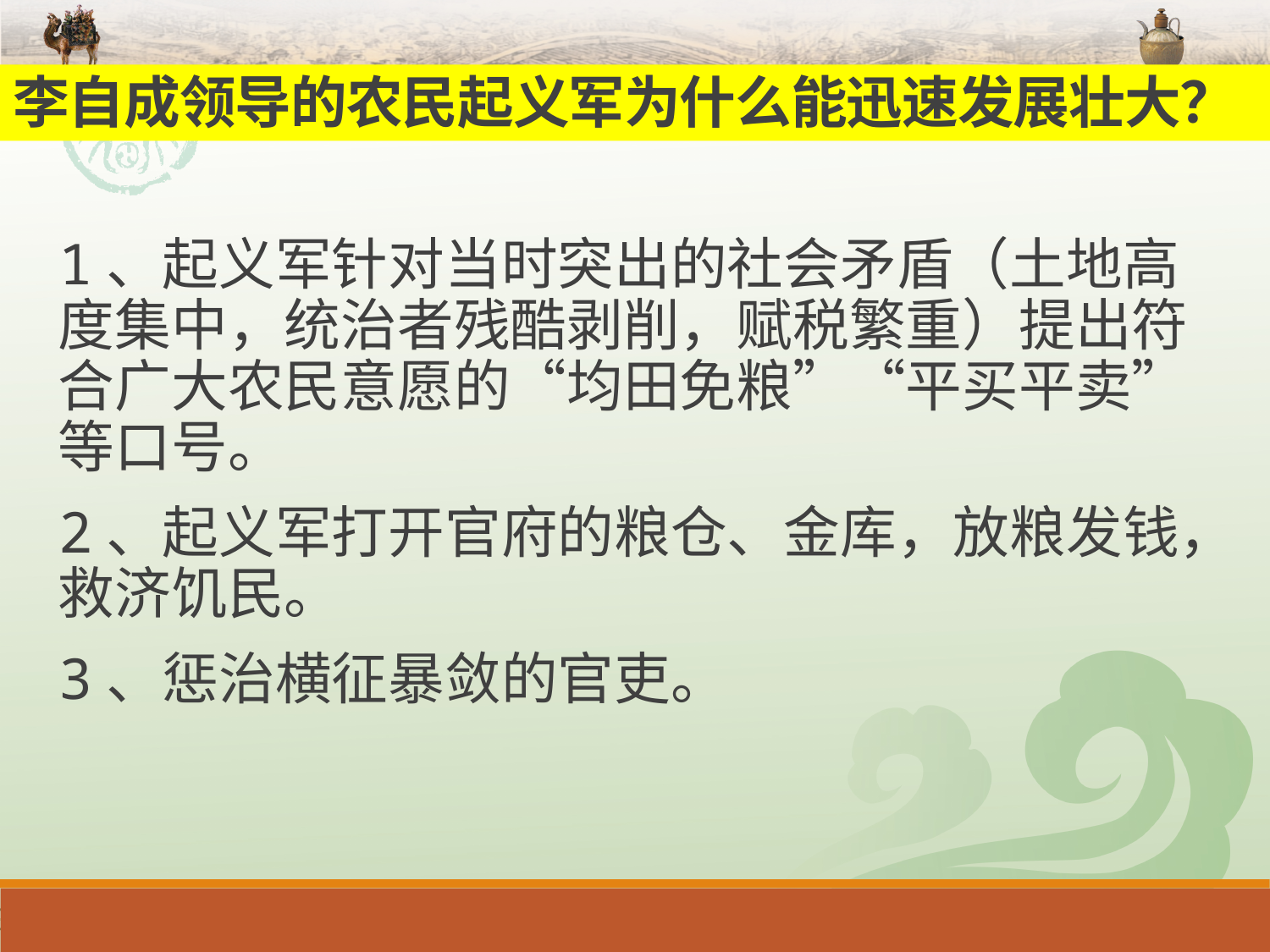

李自成领导的农民起义军为什么能迅速发展壮大？
1、起义军针对当时突出的社会矛盾（土地高度集中，统治者残酷剥削，赋税繁重）提出符合广大农民意愿的“均田免粮”“平买平卖”等口号。
2、起义军打开官府的粮仓、金库，放粮发钱，救济饥民。
3、惩治横征暴敛的官吏。